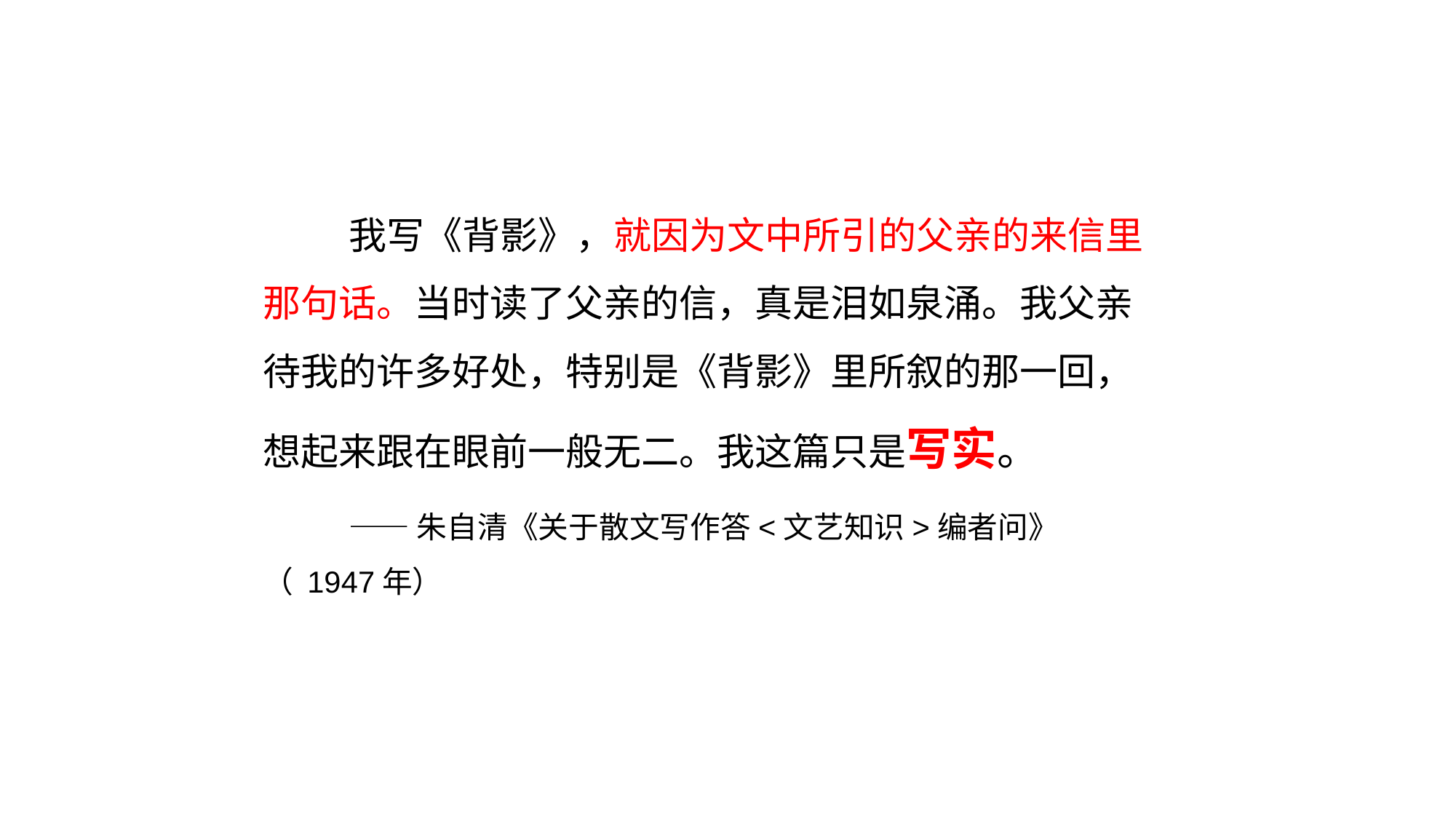

我写《背影》，就因为文中所引的父亲的来信里那句话。当时读了父亲的信，真是泪如泉涌。我父亲待我的许多好处，特别是《背影》里所叙的那一回，想起来跟在眼前一般无二。我这篇只是写实。
——朱自清《关于散文写作答<文艺知识>编者问》（ 1947年）